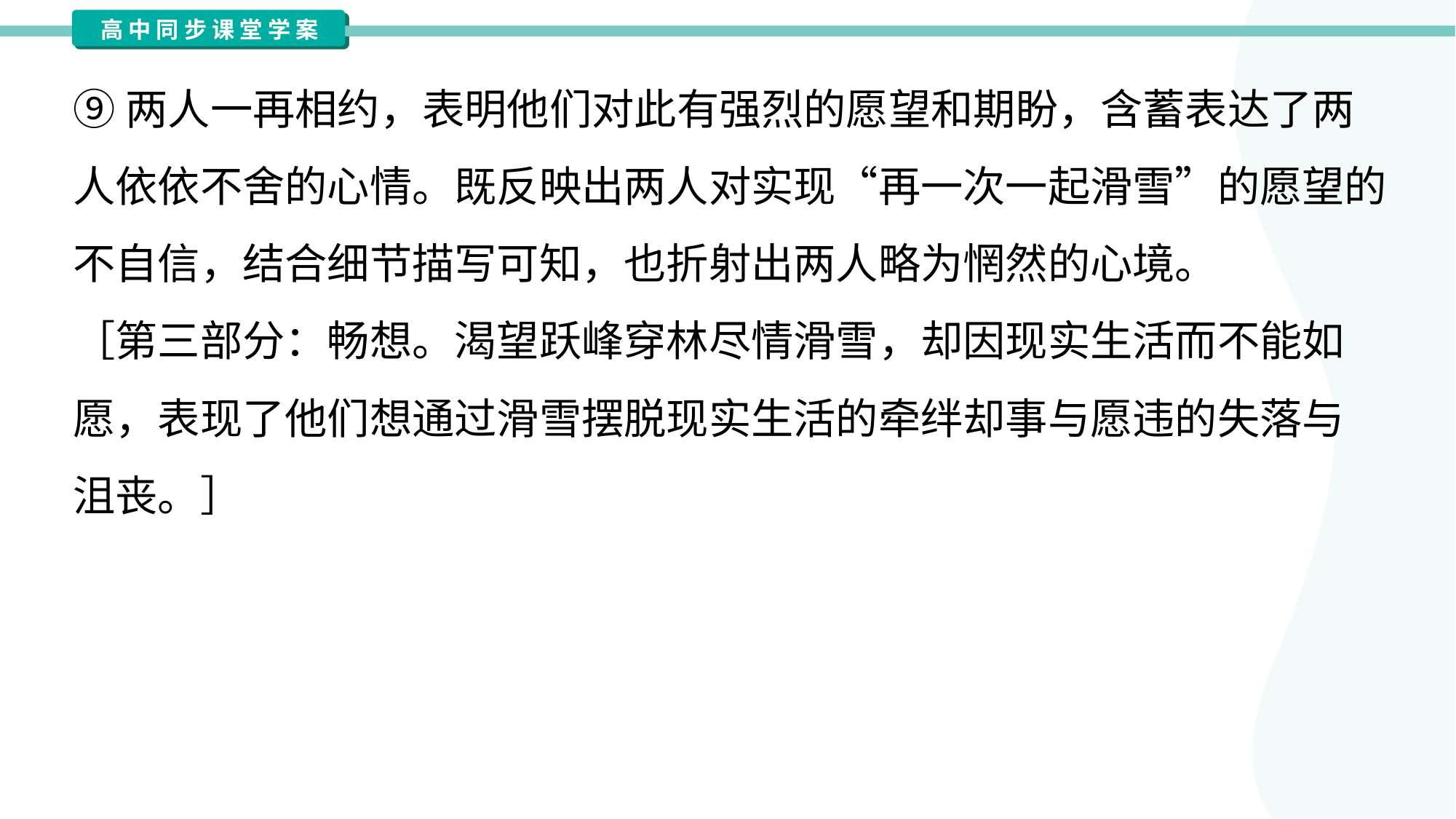

⑨两人一再相约，表明他们对此有强烈的愿望和期盼，含蓄表达了两
人依依不舍的心情。既反映出两人对实现“再一次一起滑雪”的愿望的
不自信，结合细节描写可知，也折射出两人略为惘然的心境。
［第三部分：畅想。渴望跃峰穿林尽情滑雪，却因现实生活而不能如
愿，表现了他们想通过滑雪摆脱现实生活的牵绊却事与愿违的失落与
沮丧。］